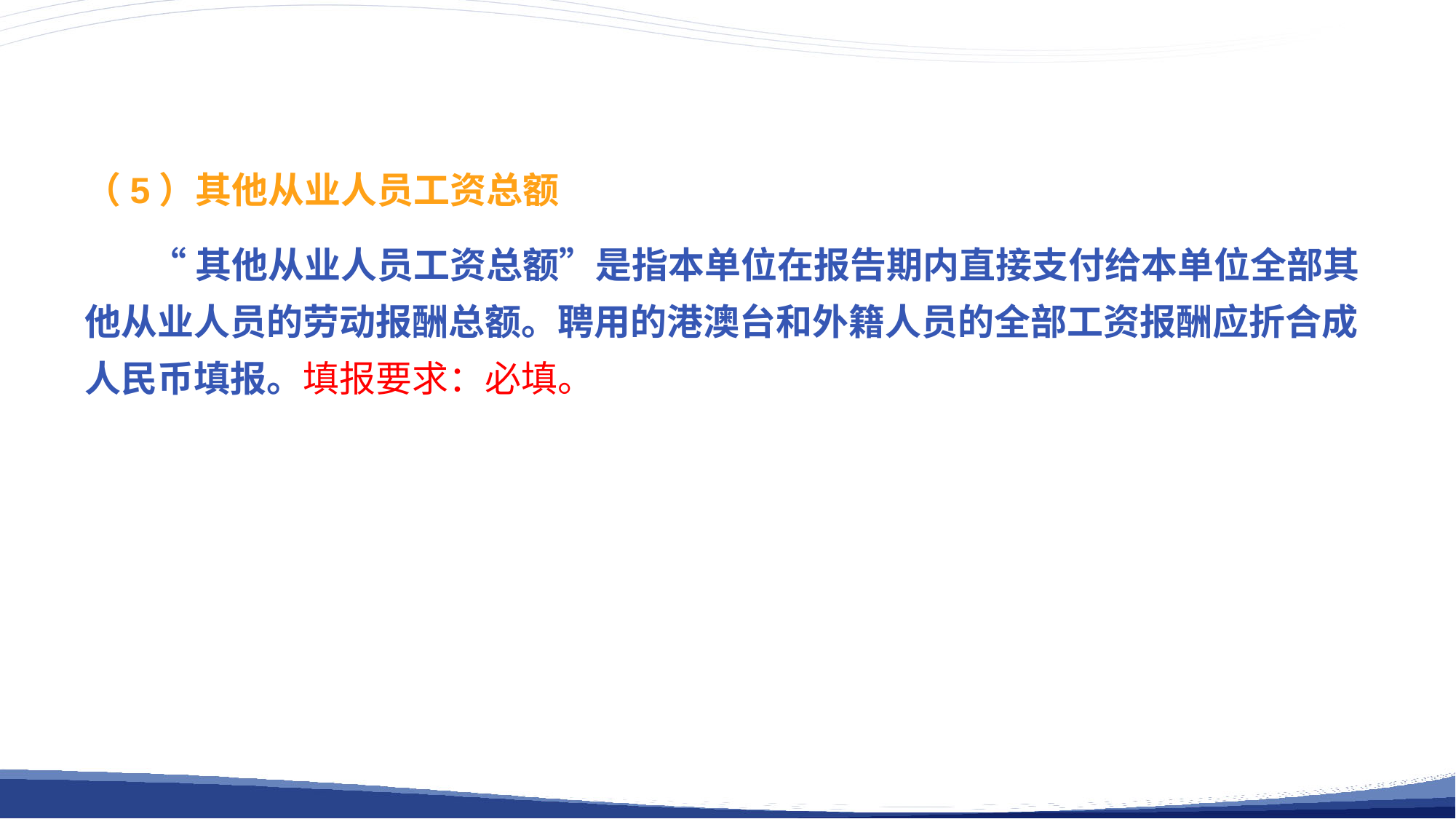

（5）其他从业人员工资总额
        “其他从业人员工资总额”是指本单位在报告期内直接支付给本单位全部其他从业人员的劳动报酬总额。聘用的港澳台和外籍人员的全部工资报酬应折合成人民币填报。填报要求：必填。